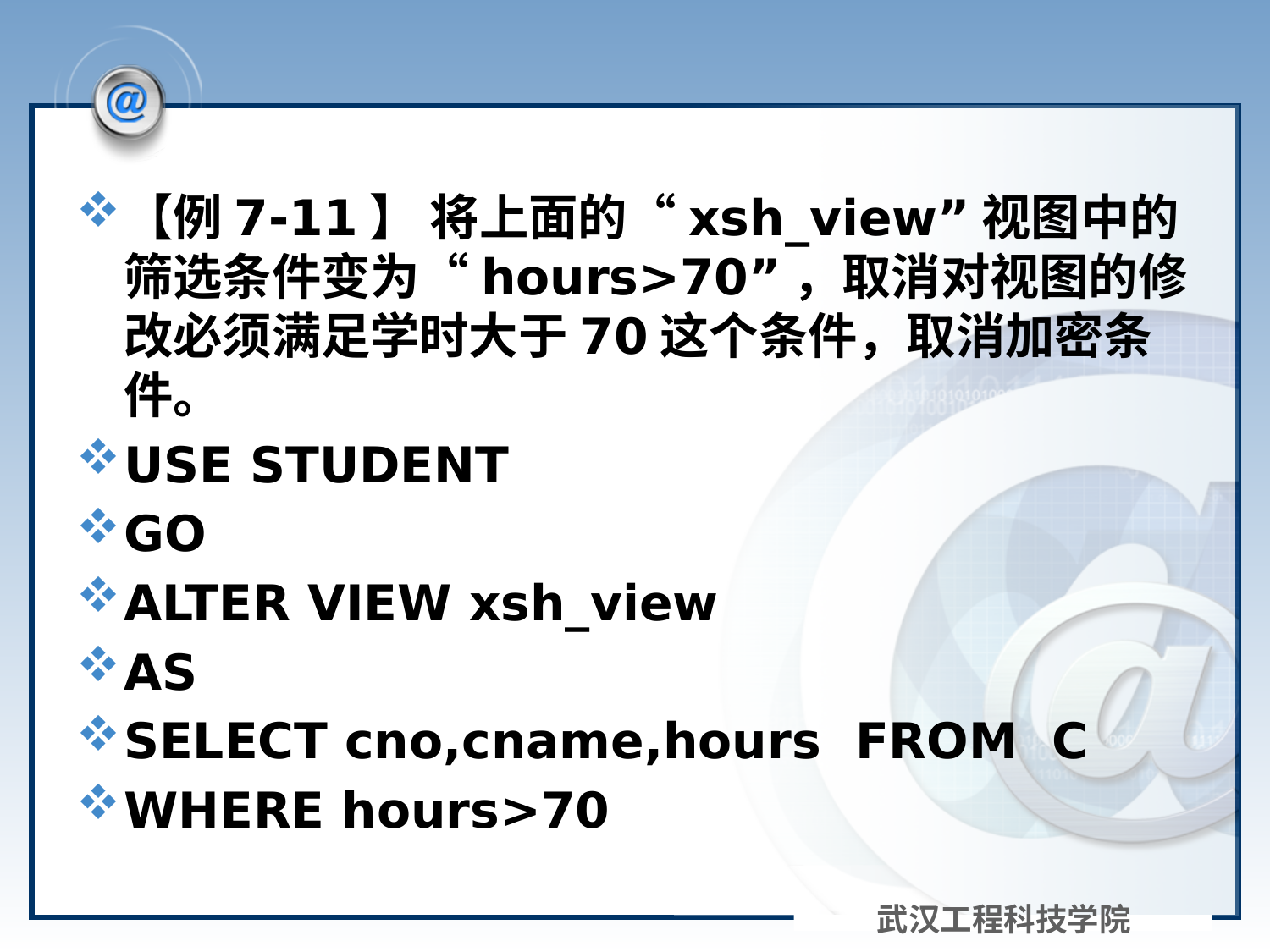

#
【例7-11】 将上面的“xsh_view”视图中的筛选条件变为“hours>70”，取消对视图的修改必须满足学时大于70这个条件，取消加密条件。
USE STUDENT
GO
ALTER VIEW xsh_view
AS
SELECT cno,cname,hours  FROM  C
WHERE hours>70

武汉工程科技学院